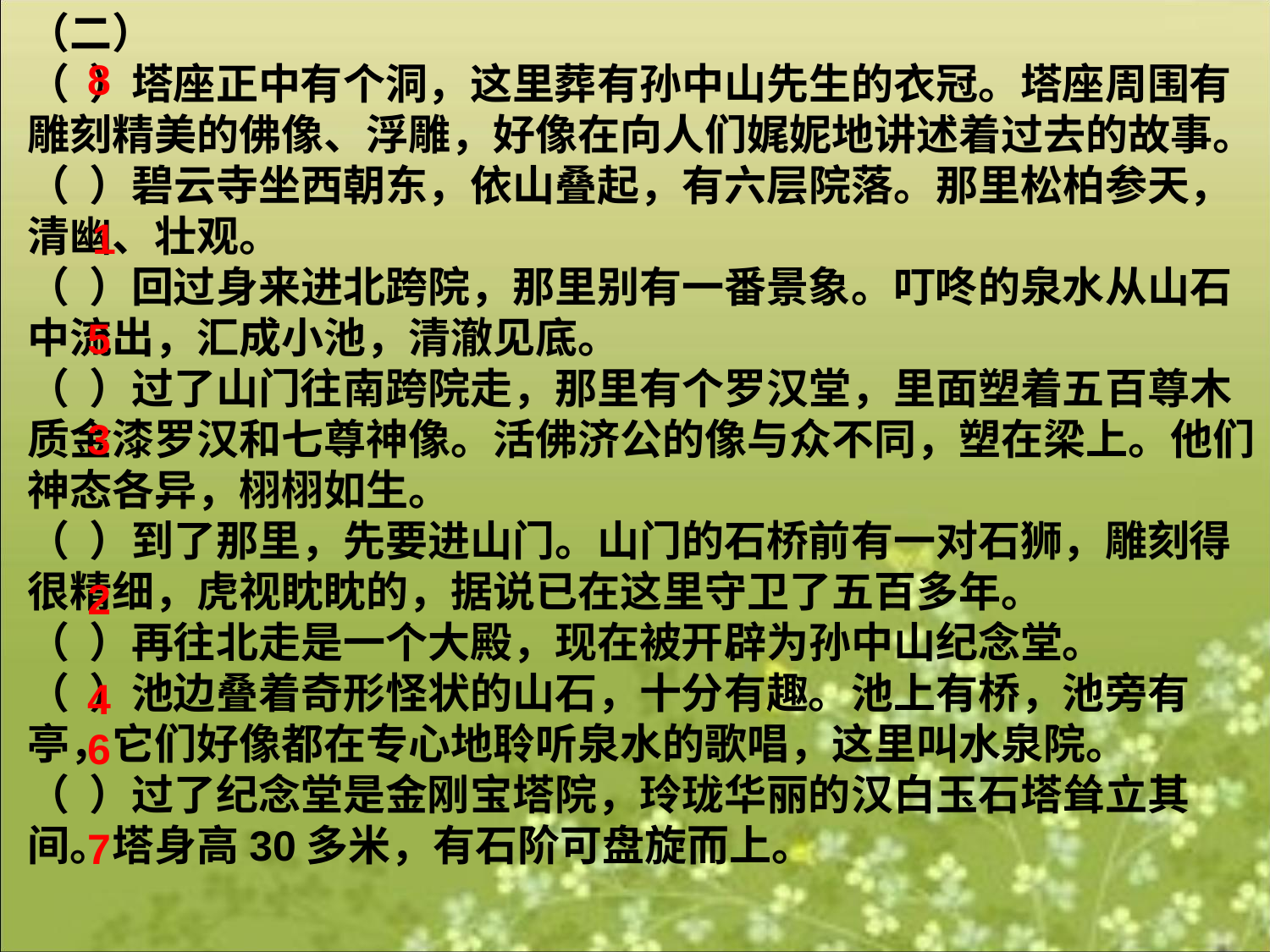

（二）
（  ）塔座正中有个洞，这里葬有孙中山先生的衣冠。塔座周围有雕刻精美的佛像、浮雕，好像在向人们娓妮地讲述着过去的故事。
（  ）碧云寺坐西朝东，依山叠起，有六层院落。那里松柏参天，清幽、壮观。
（  ）回过身来进北跨院，那里别有一番景象。叮咚的泉水从山石中流出，汇成小池，清澈见底。
（  ）过了山门往南跨院走，那里有个罗汉堂，里面塑着五百尊木质金漆罗汉和七尊神像。活佛济公的像与众不同，塑在梁上。他们神态各异，栩栩如生。
（  ）到了那里，先要进山门。山门的石桥前有一对石狮，雕刻得很精细，虎视眈眈的，据说已在这里守卫了五百多年。
（  ）再往北走是一个大殿，现在被开辟为孙中山纪念堂。
（  ）池边叠着奇形怪状的山石，十分有趣。池上有桥，池旁有亭，它们好像都在专心地聆听泉水的歌唱，这里叫水泉院。
（  ）过了纪念堂是金刚宝塔院，玲珑华丽的汉白玉石塔耸立其间。塔身高30多米，有石阶可盘旋而上。
8
1
5
3
2
4
6
7